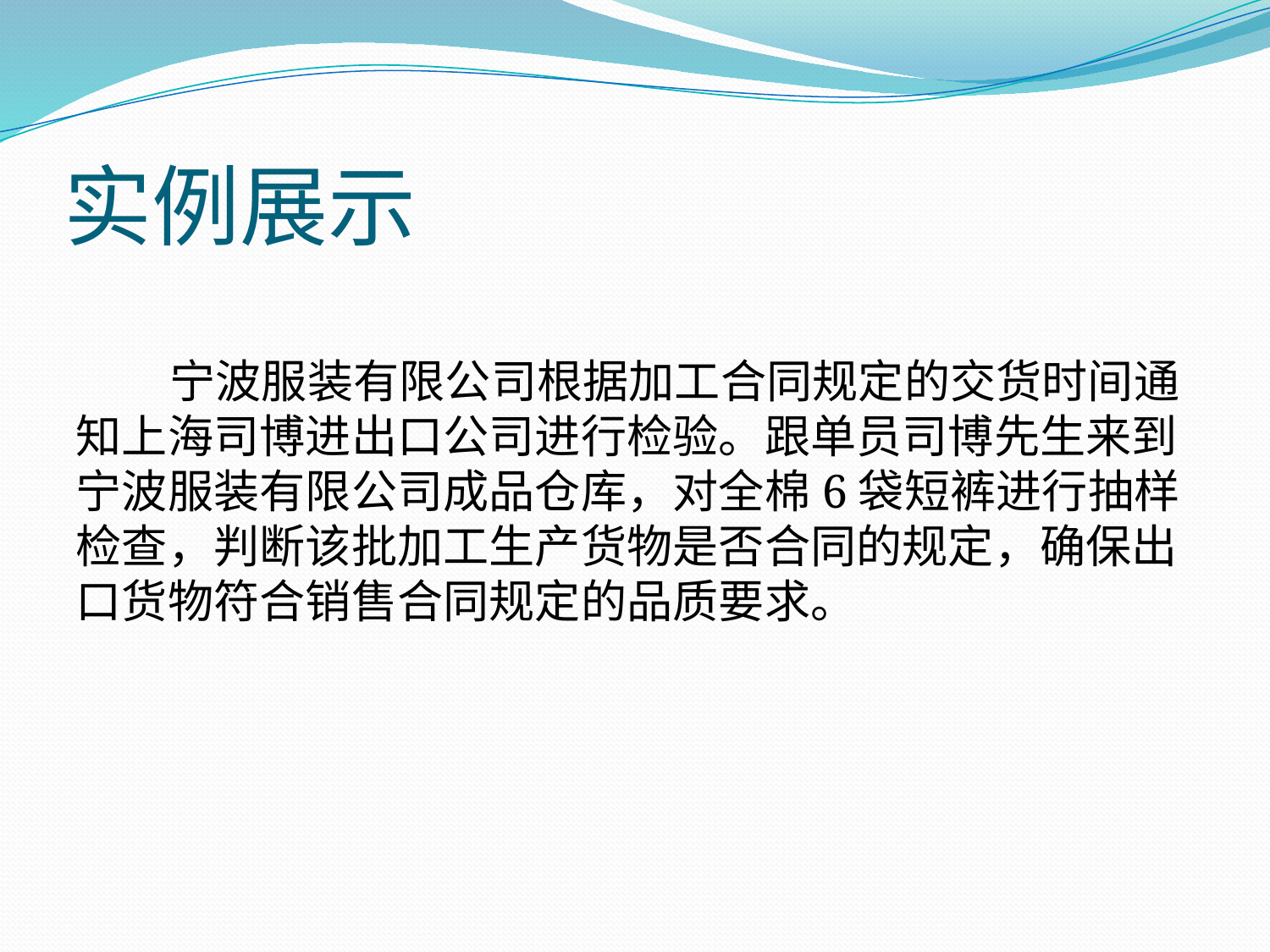

# 实例展示
        宁波服装有限公司根据加工合同规定的交货时间通知上海司博进出口公司进行检验。跟单员司博先生来到宁波服装有限公司成品仓库，对全棉6袋短裤进行抽样检查，判断该批加工生产货物是否合同的规定，确保出口货物符合销售合同规定的品质要求。